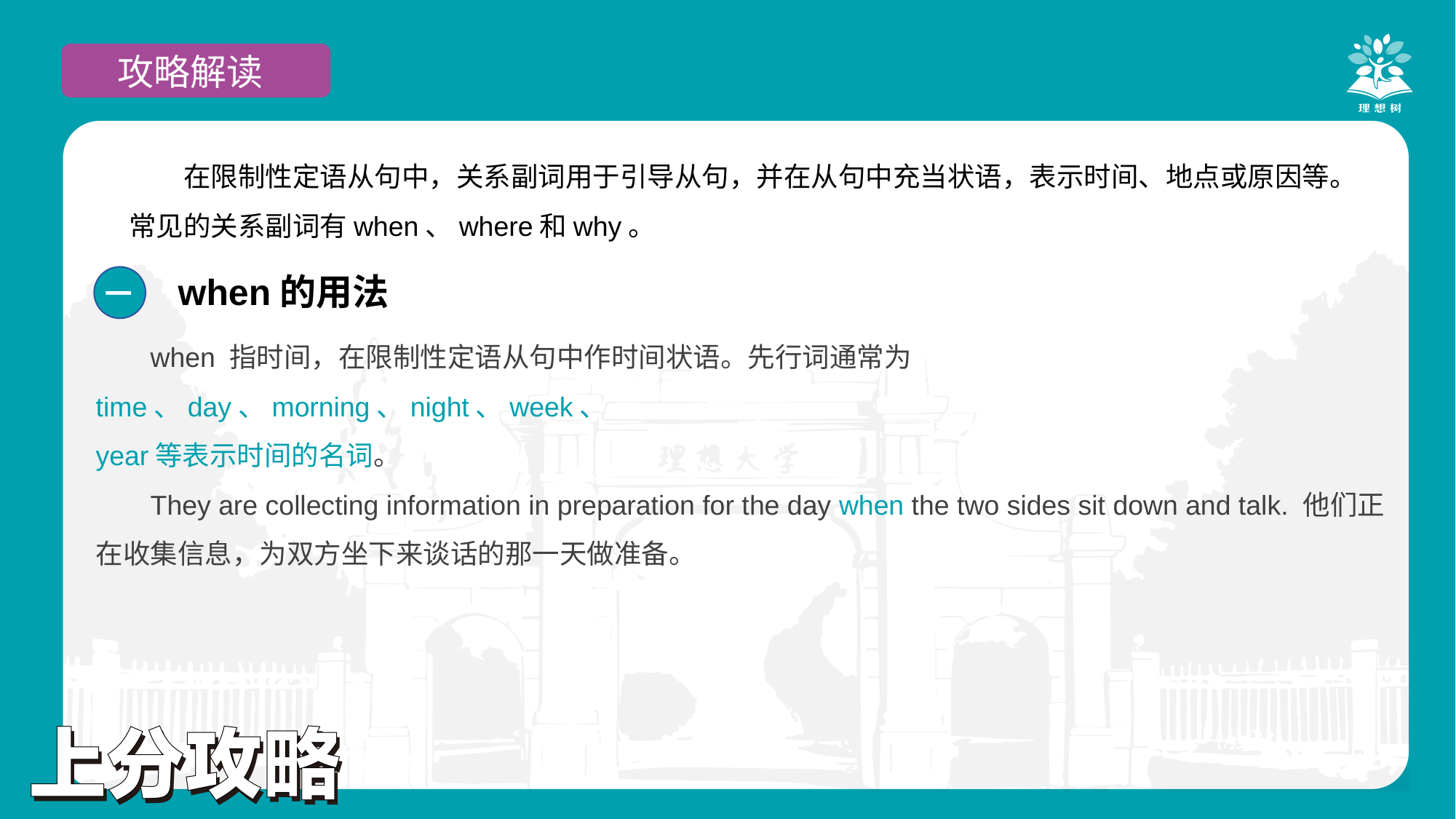

攻略解读
在限制性定语从句中，关系副词用于引导从句，并在从句中充当状语，表示时间、地点或原因等。常见的关系副词有when、where和why。
when的用法

一
when 指时间，在限制性定语从句中作时间状语。先行词通常为time、day、morning、night、week、
year等表示时间的名词。
They are collecting information in preparation for the day when the two sides sit down and talk. 他们正在收集信息，为双方坐下来谈话的那一天做准备。